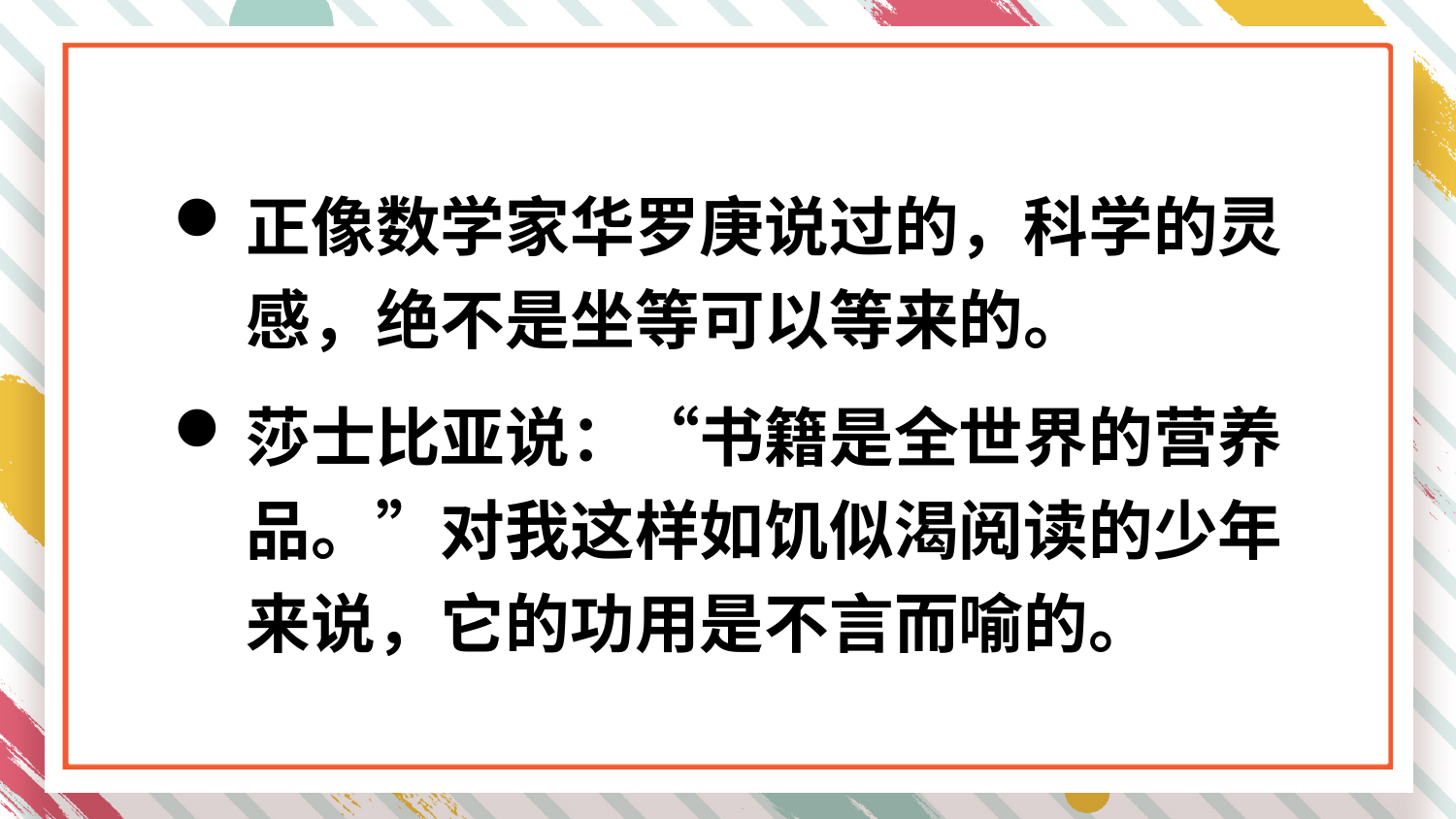

正像数学家华罗庚说过的，科学的灵感，绝不是坐等可以等来的。
莎士比亚说：“书籍是全世界的营养品。”对我这样如饥似渴阅读的少年来说，它的功用是不言而喻的。